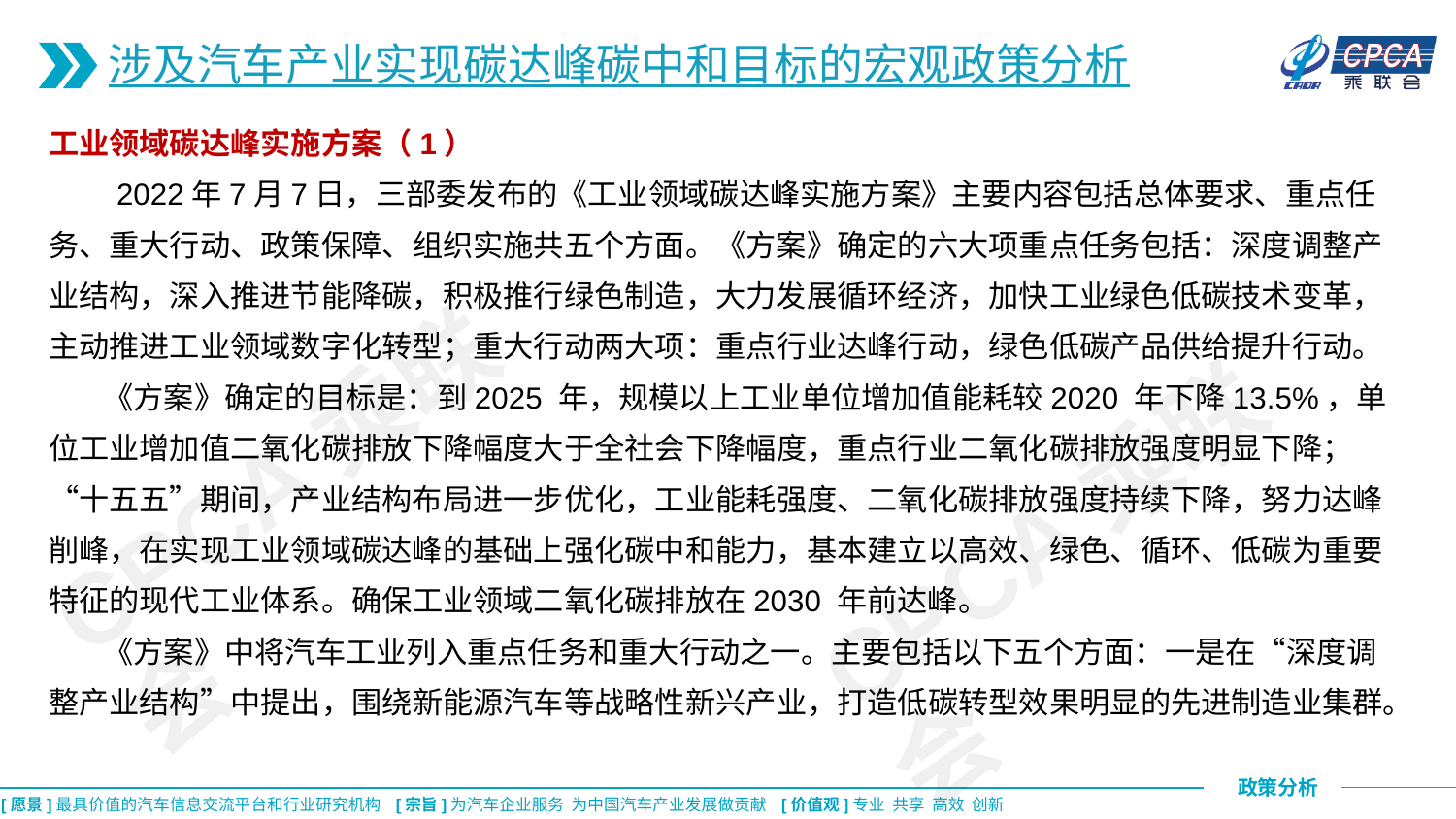

涉及汽车产业实现碳达峰碳中和目标的宏观政策分析
工业领域碳达峰实施方案（1）
        2022年7月7日，三部委发布的《工业领域碳达峰实施方案》主要内容包括总体要求、重点任务、重大行动、政策保障、组织实施共五个方面。《方案》确定的六大项重点任务包括：深度调整产业结构，深入推进节能降碳，积极推行绿色制造，大力发展循环经济，加快工业绿色低碳技术变革，主动推进工业领域数字化转型；重大行动两大项：重点行业达峰行动，绿色低碳产品供给提升行动。
       《方案》确定的目标是：到2025 年，规模以上工业单位增加值能耗较2020 年下降13.5%，单位工业增加值二氧化碳排放下降幅度大于全社会下降幅度，重点行业二氧化碳排放强度明显下降；“十五五”期间，产业结构布局进一步优化，工业能耗强度、二氧化碳排放强度持续下降，努力达峰削峰，在实现工业领域碳达峰的基础上强化碳中和能力，基本建立以高效、绿色、循环、低碳为重要特征的现代工业体系。确保工业领域二氧化碳排放在2030 年前达峰。
       《方案》中将汽车工业列入重点任务和重大行动之一。主要包括以下五个方面：一是在“深度调整产业结构”中提出，围绕新能源汽车等战略性新兴产业，打造低碳转型效果明显的先进制造业集群。
CPCA乘联会
CPCA乘联会